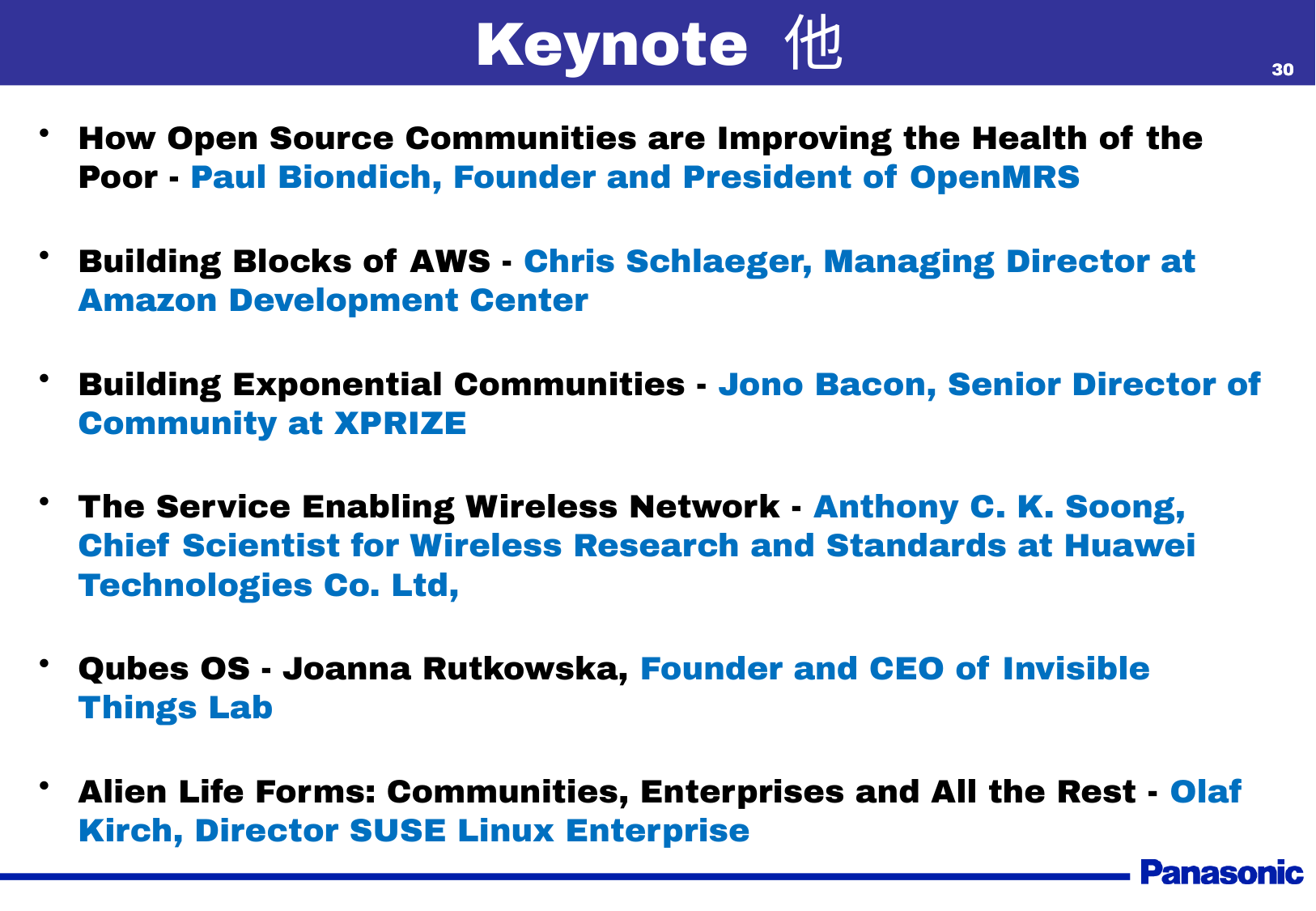

# Keynote 他
30
30
How Open Source Communities are Improving the Health of the Poor - Paul Biondich, Founder and President of OpenMRS

Building Blocks of AWS - Chris Schlaeger, Managing Director at Amazon Development Center

Building Exponential Communities - Jono Bacon, Senior Director of Community at XPRIZE

The Service Enabling Wireless Network - Anthony C. K. Soong, Chief Scientist for Wireless Research and Standards at Huawei Technologies Co. Ltd,

Qubes OS - Joanna Rutkowska, Founder and CEO of Invisible Things Lab

Alien Life Forms: Communities, Enterprises and All the Rest - Olaf Kirch, Director SUSE Linux Enterprise